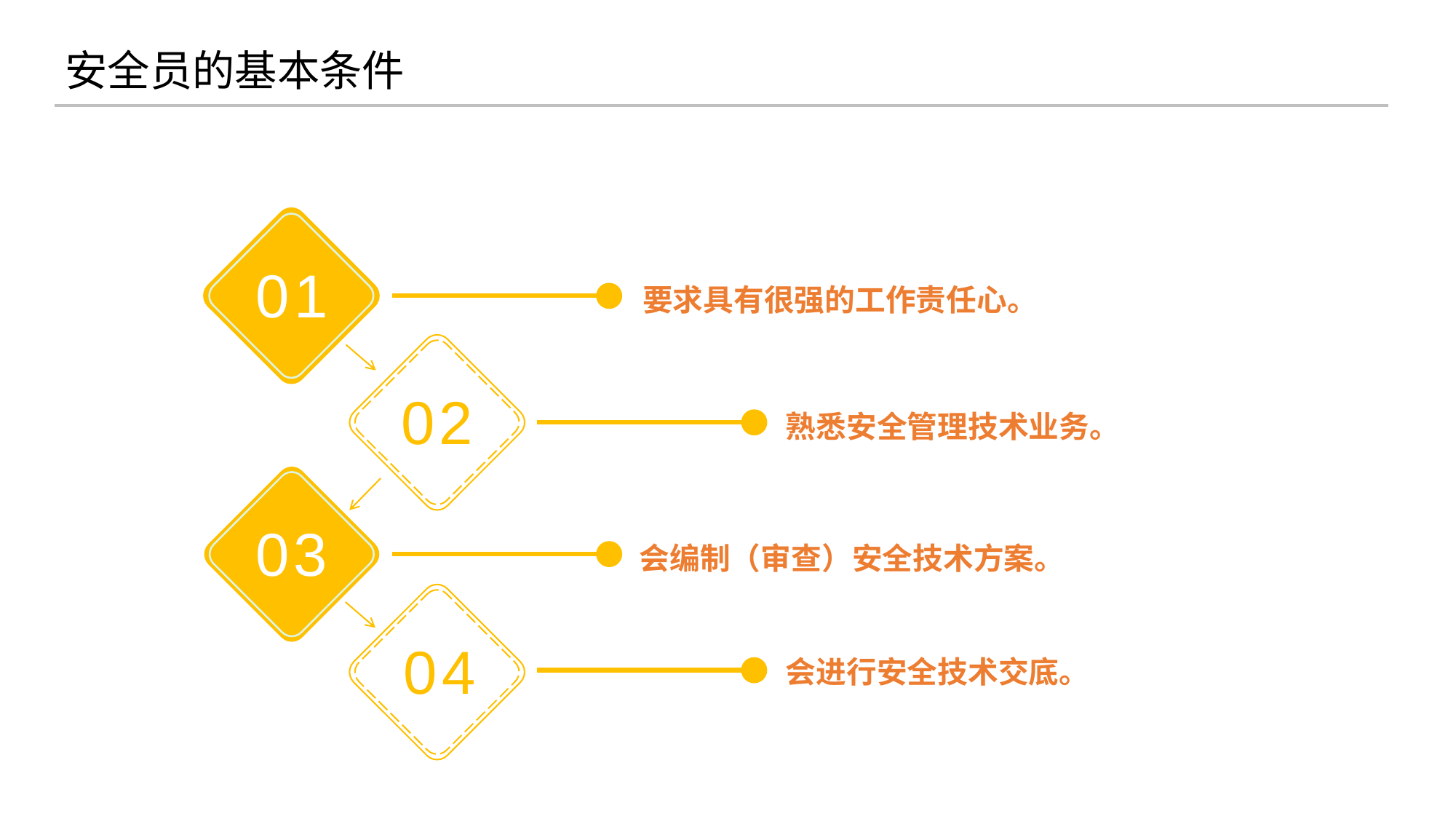

安全员的基本条件

01
要求具有很强的工作责任心。

02
熟悉安全管理技术业务。

03
会编制（审查）安全技术方案。

04
会进行安全技术交底。